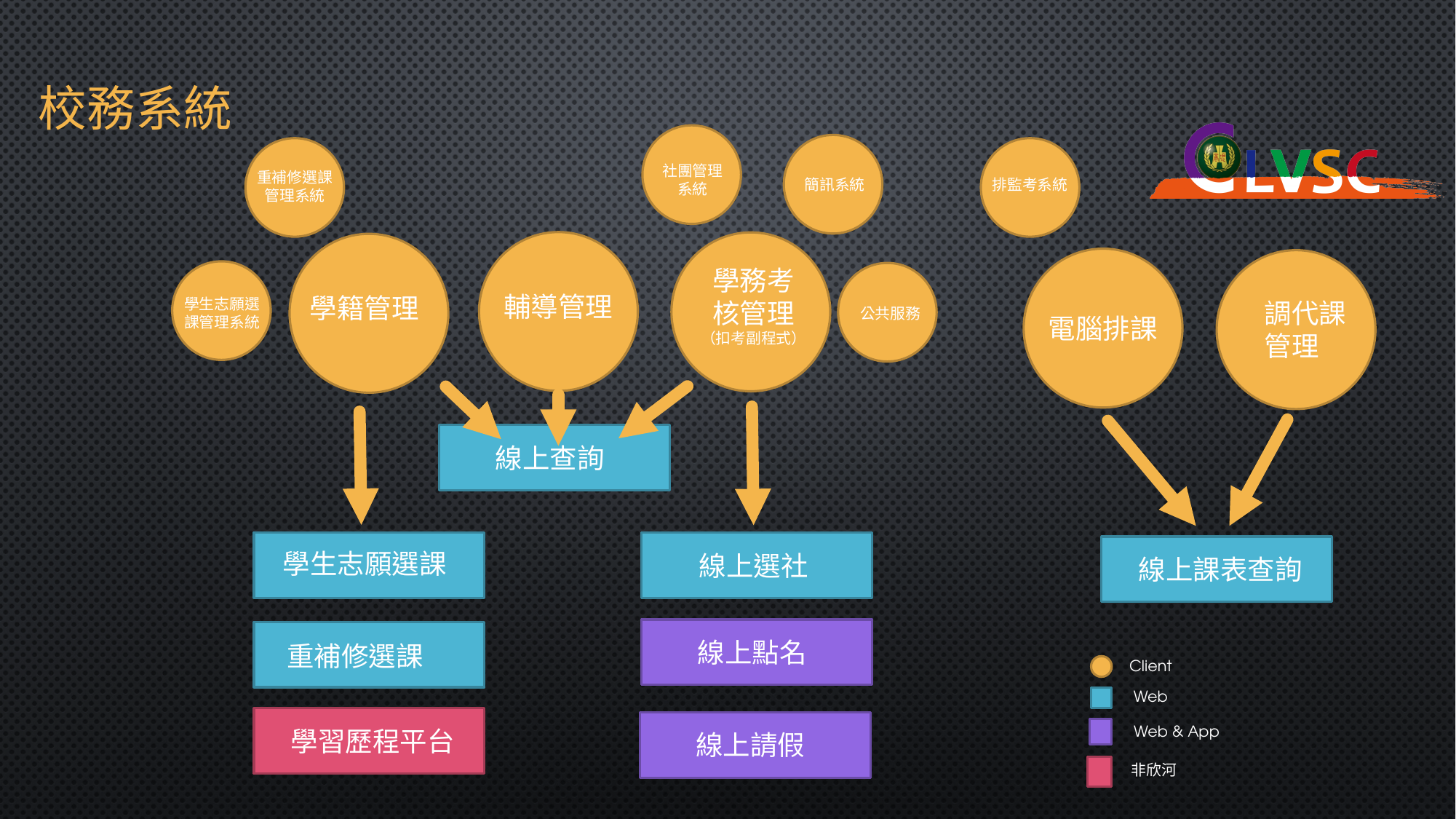

# 校務系統

社團管理
系統
重補修選課管理系統
排監考系統
簡訊系統

學務考
核管理
（扣考副程式）

輔導管理
學籍管理
學生志願選課管理系統
調代課
管理
公共服務
電腦排課

線上查詢

學生志願選課
線上選社
線上課表查詢

線上點名
重補修選課
Client

Web

Web & App

學習歷程平台
線上請假
非欣河